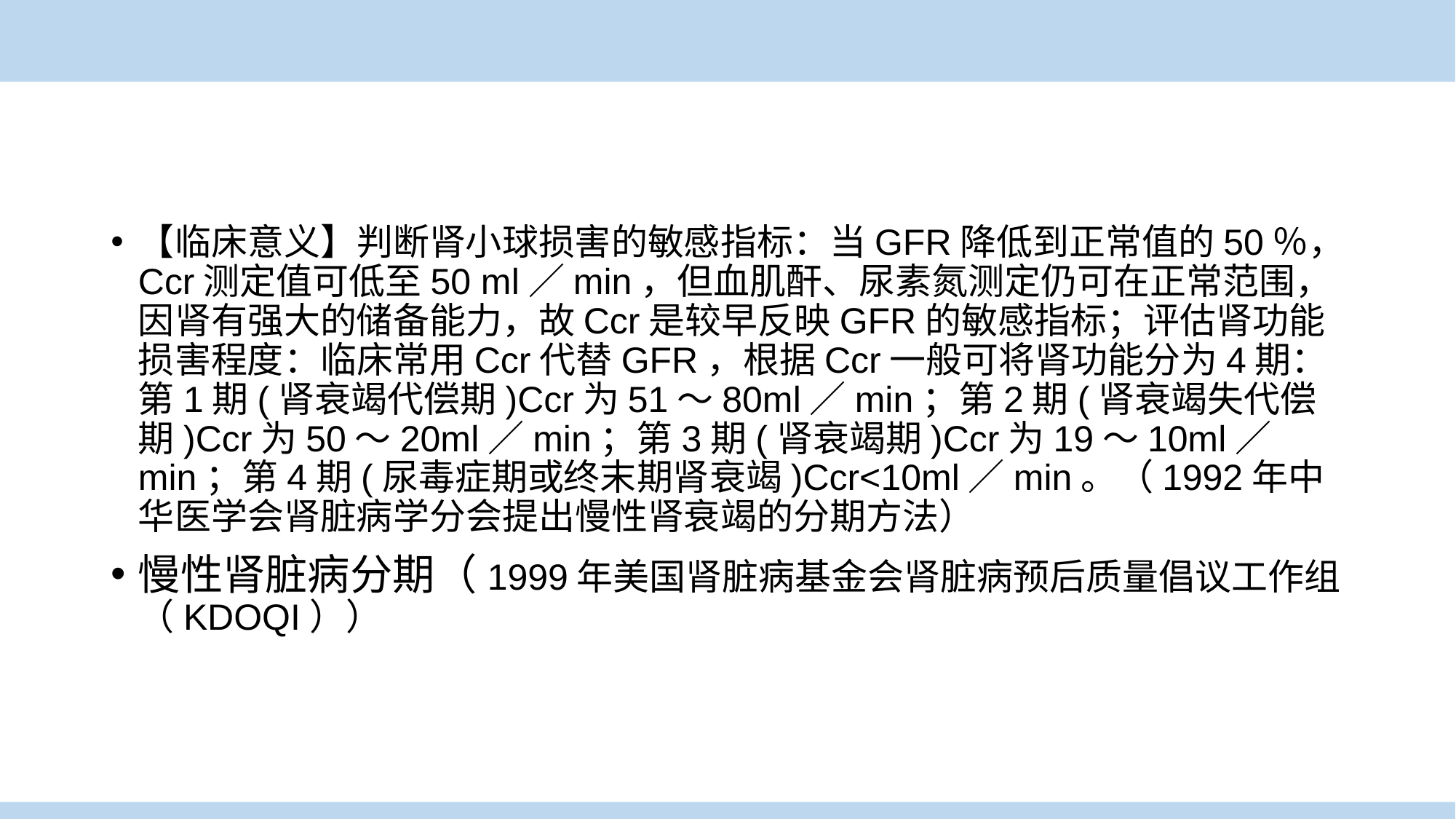

【临床意义】判断肾小球损害的敏感指标：当GFR降低到正常值的50％，Ccr测定值可低至50 ml／min，但血肌酐、尿素氮测定仍可在正常范围，因肾有强大的储备能力，故Ccr是较早反映GFR的敏感指标；评估肾功能损害程度：临床常用Ccr代替GFR，根据Ccr一般可将肾功能分为4期：第1期(肾衰竭代偿期)Ccr为51～80ml／min；第2期(肾衰竭失代偿期)Ccr为50～20ml／min；第3期(肾衰竭期)Ccr为19～10ml／min；第4期(尿毒症期或终末期肾衰竭)Ccr<10ml／min。（1992年中华医学会肾脏病学分会提出慢性肾衰竭的分期方法）
慢性肾脏病分期（1999年美国肾脏病基金会肾脏病预后质量倡议工作组（KDOQI））